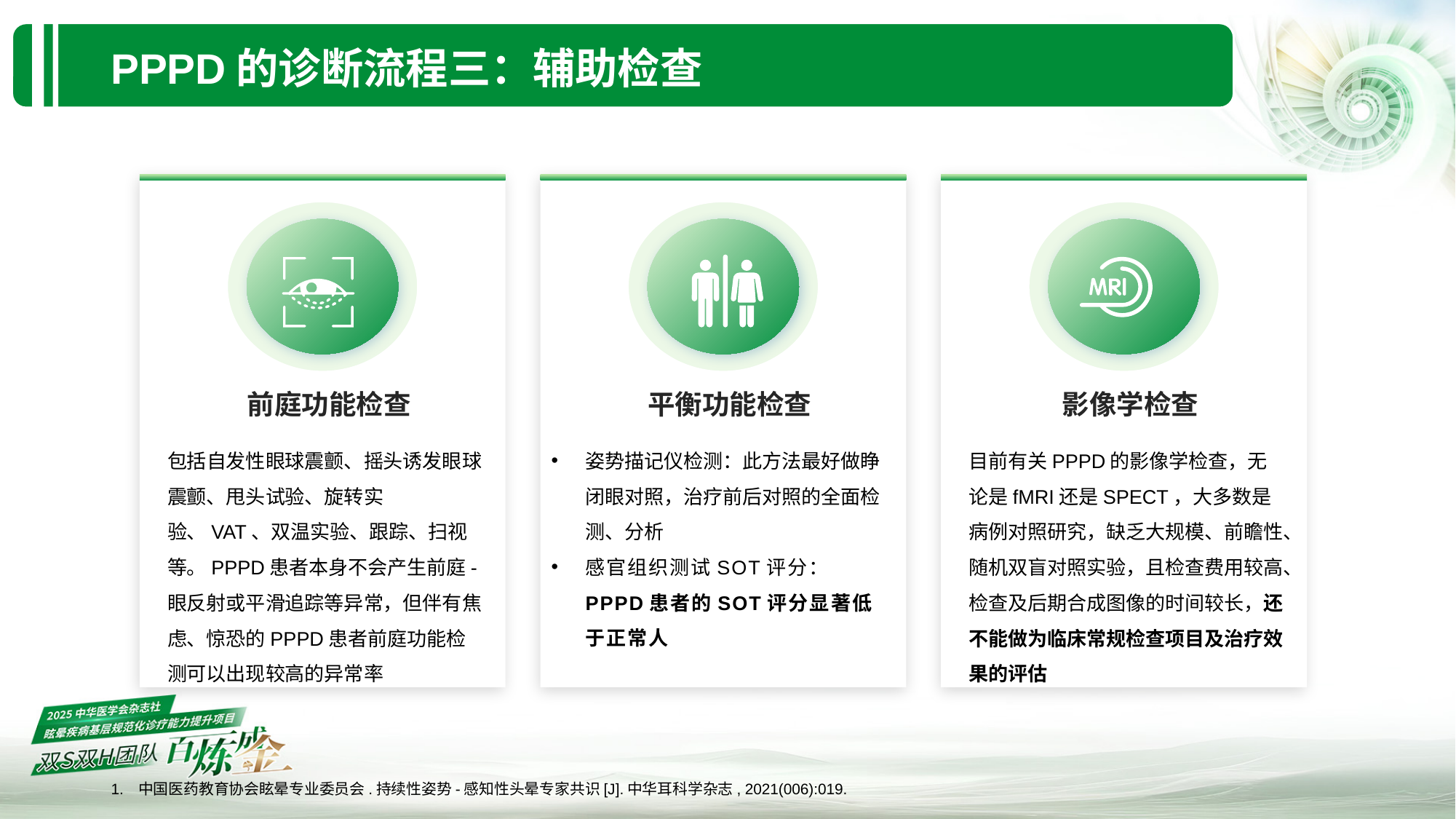

PPPD的诊断流程三：辅助检查

前庭功能检查
包括自发性眼球震颤、摇头诱发眼球震颤、甩头试验、旋转实验、VAT、双温实验、跟踪、扫视等。PPPD患者本身不会产生前庭-眼反射或平滑追踪等异常，但伴有焦虑、惊恐的PPPD患者前庭功能检测可以出现较高的异常率

平衡功能检查
姿势描记仪检测：此方法最好做睁闭眼对照，治疗前后对照的全面检测、分析
感官组织测试SOT评分：PPPD患者的SOT评分显著低于正常人

影像学检查
目前有关PPPD的影像学检查，无论是fMRI还是SPECT，大多数是病例对照研究，缺乏大规模、前瞻性、随机双盲对照实验，且检查费用较高、检查及后期合成图像的时间较长，还不能做为临床常规检查项目及治疗效果的评估

500
万
十强
中国医药教育协会眩晕专业委员会.持续性姿势-感知性头晕专家共识[J].中华耳科学杂志, 2021(006):019.